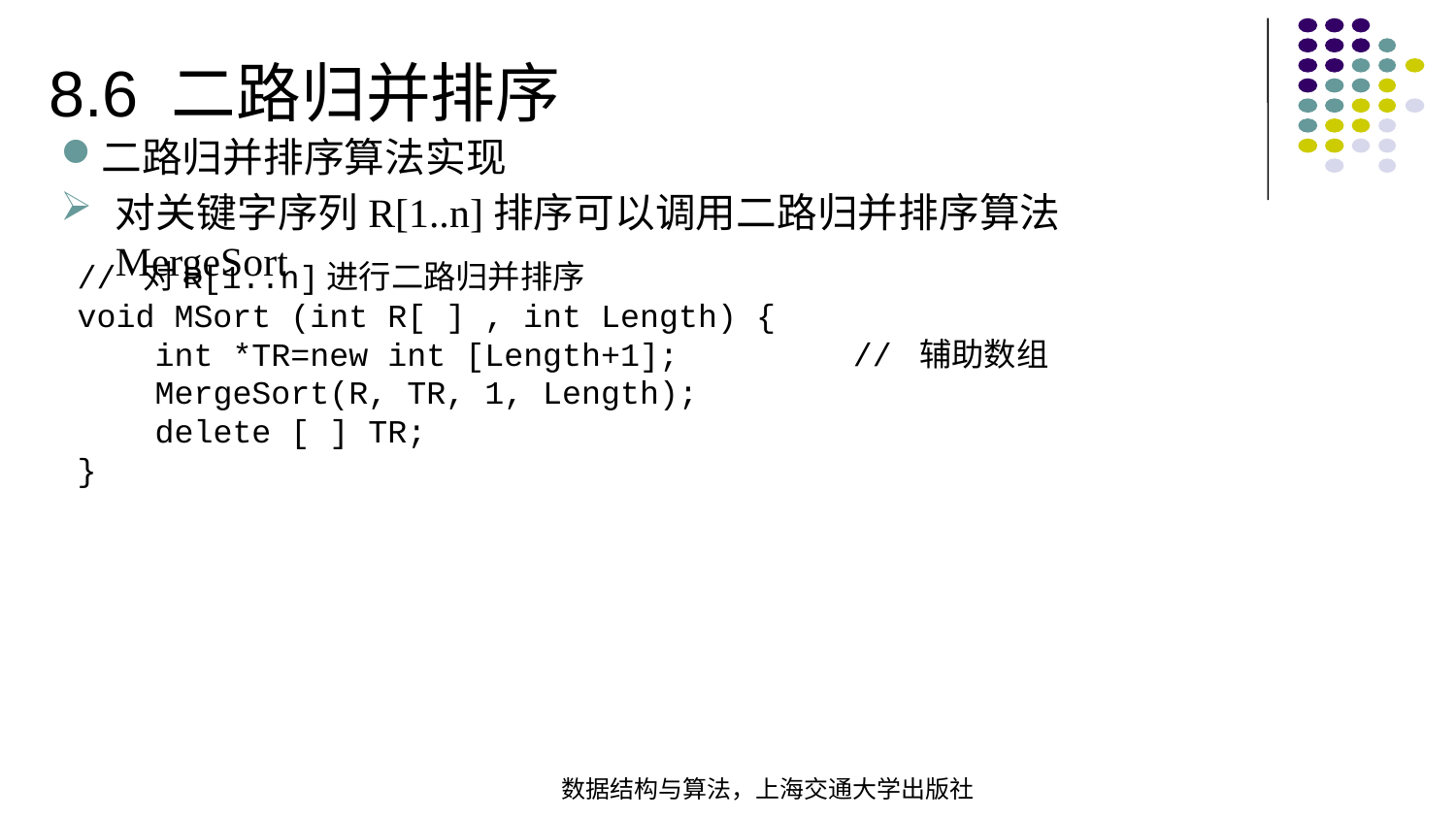

8.6 二路归并排序
二路归并排序算法实现
对关键字序列R[1..n]排序可以调用二路归并排序算法MergeSort
// 对R[1..n]进行二路归并排序void MSort (int R[ ] , int Length) {    int *TR=new int [Length+1];         // 辅助数组    MergeSort(R, TR, 1, Length);    delete [ ] TR;}